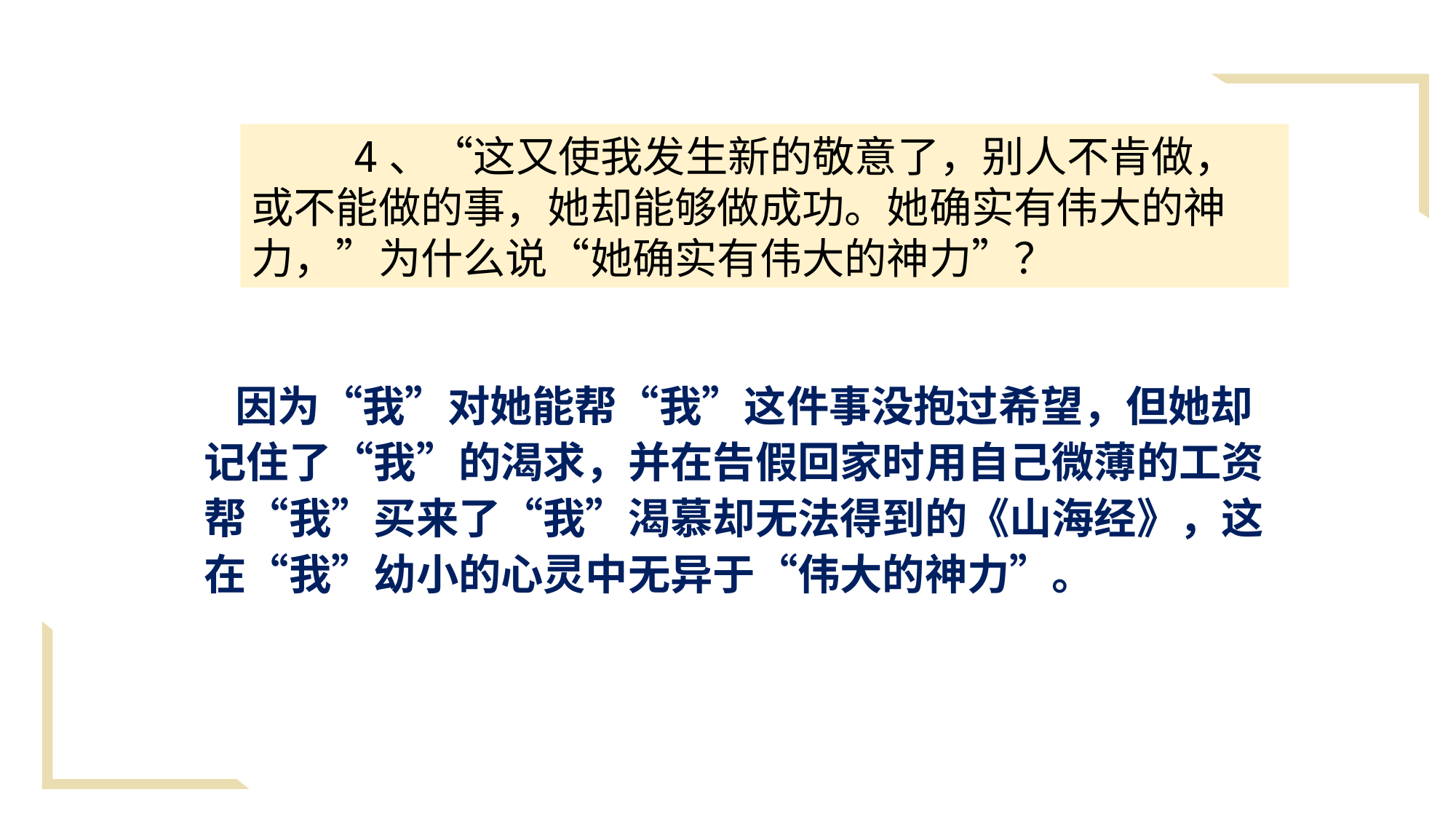

4、“这又使我发生新的敬意了，别人不肯做，或不能做的事，她却能够做成功。她确实有伟大的神力，”为什么说“她确实有伟大的神力”？
     因为“我”对她能帮“我”这件事没抱过希望，但她却记住了“我”的渴求，并在告假回家时用自己微薄的工资帮“我”买来了“我”渴慕却无法得到的《山海经》，这在“我”幼小的心灵中无异于“伟大的神力”。